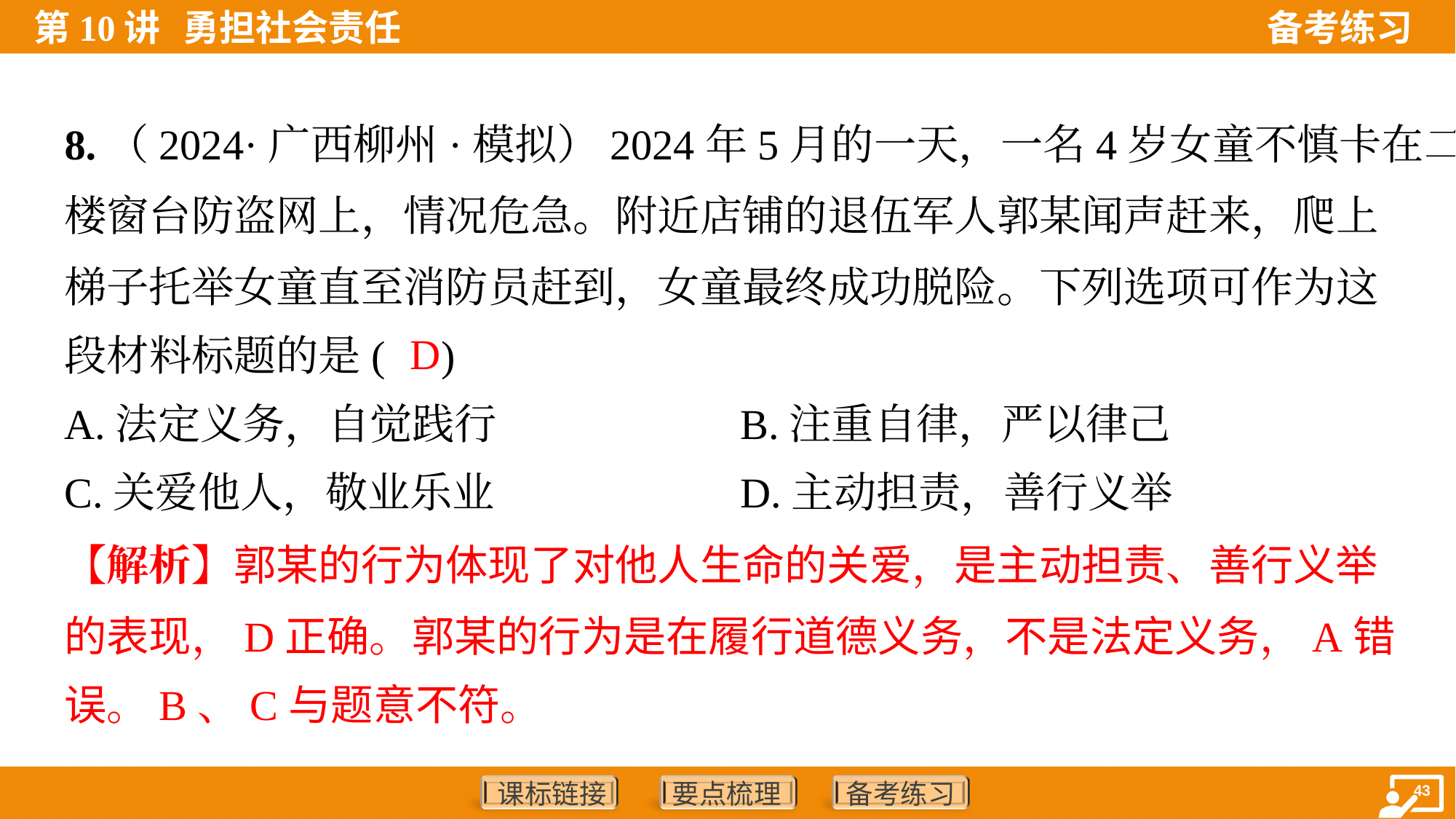

8.（2024·广西柳州·模拟）2024年5月的一天，一名4岁女童不慎卡在二
楼窗台防盗网上，情况危急。附近店铺的退伍军人郭某闻声赶来，爬上
梯子托举女童直至消防员赶到，女童最终成功脱险。下列选项可作为这
段材料标题的是(     )
D
A.法定义务，自觉践行	B.注重自律，严以律己
C.关爱他人，敬业乐业	D.主动担责，善行义举
【解析】郭某的行为体现了对他人生命的关爱，是主动担责、善行义举
的表现，D正确。郭某的行为是在履行道德义务，不是法定义务，A错
误。B、C与题意不符。